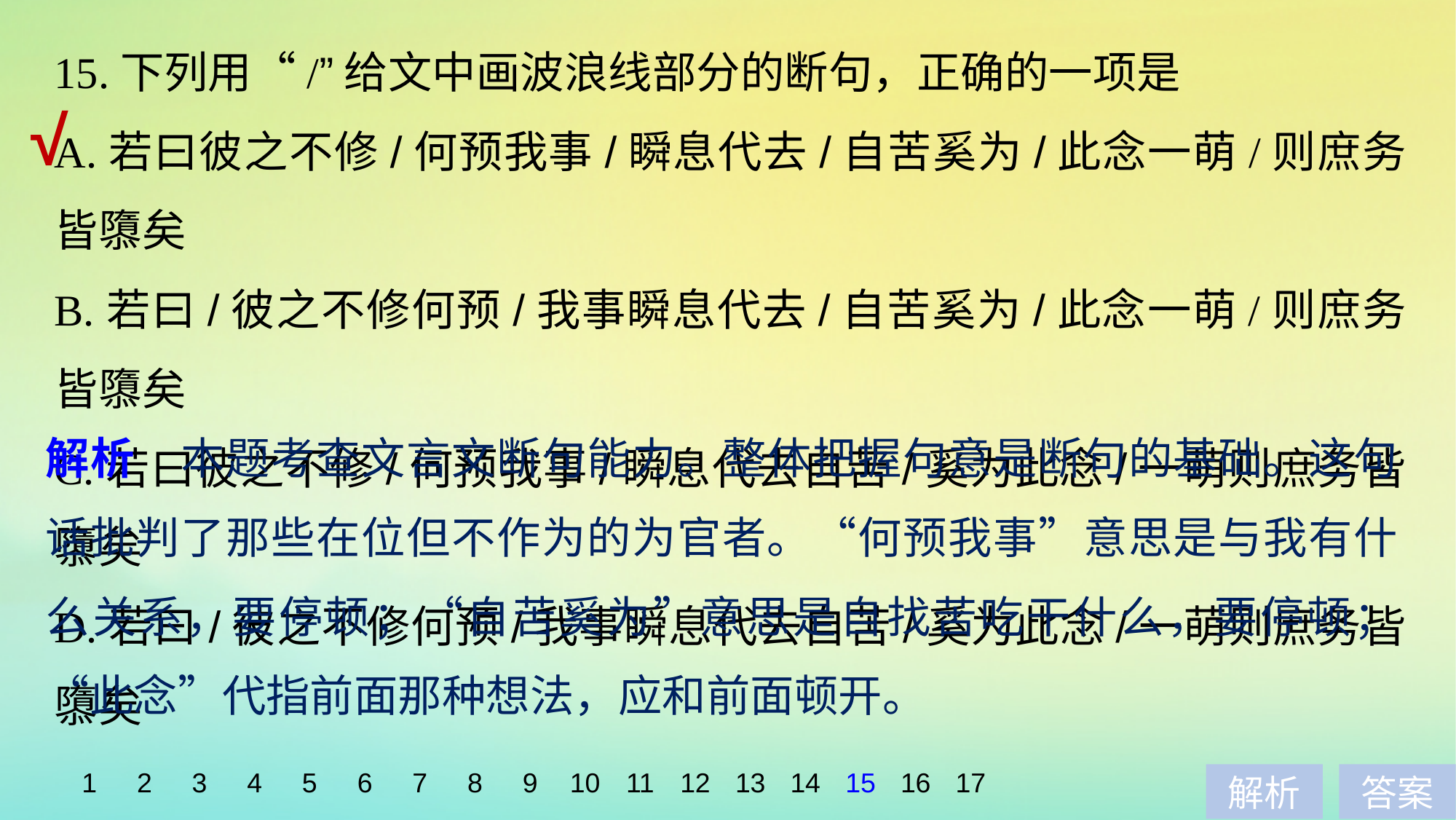

15.下列用“/”给文中画波浪线部分的断句，正确的一项是
A.若曰彼之不修/何预我事/瞬息代去/自苦奚为/此念一萌/则庶务皆隳矣
B.若曰/彼之不修何预/我事瞬息代去/自苦奚为/此念一萌/则庶务皆隳矣
C.若曰彼之不修/何预我事/瞬息代去自苦/奚为此念/一萌则庶务皆隳矣
D.若曰/彼之不修何预/我事瞬息代去自苦/奚为此念/一萌则庶务皆隳矣
√
解析　本题考查文言文断句能力。整体把握句意是断句的基础。这句话批判了那些在位但不作为的为官者。“何预我事”意思是与我有什么关系，要停顿；“自苦奚为”意思是自找苦吃干什么，要停顿；“此念”代指前面那种想法，应和前面顿开。
1
2
3
4
5
6
7
8
9
10
11
12
13
14
15
16
17
解析
答案